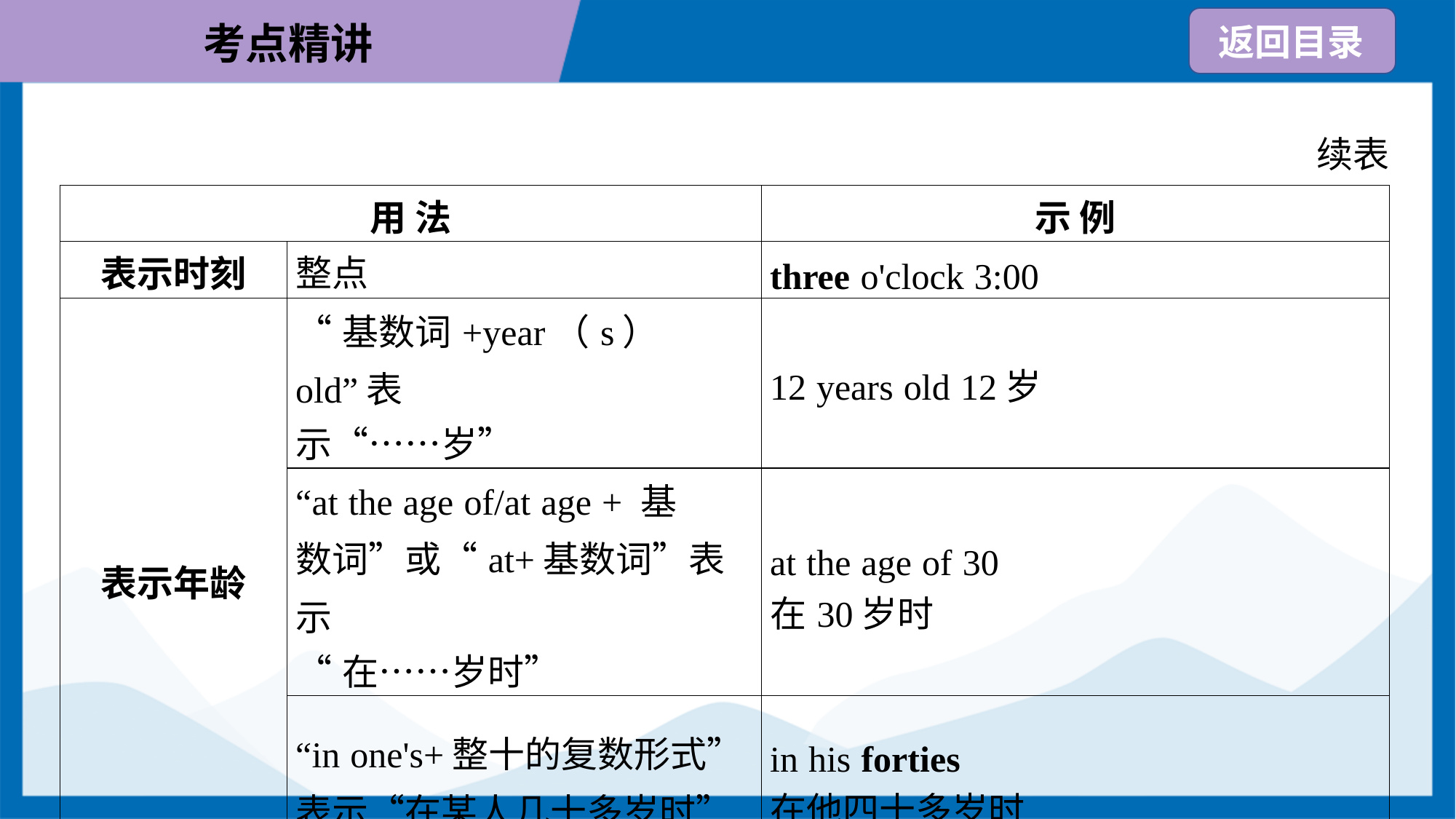

续表
| 用 法 |  | 示 例 |
| --- | --- | --- |
| 表示时刻 | 整点 | three o'clock 3:00 |
| 表示年龄 | “基数词+year（s） old”表 示“……岁” | 12 years old 12岁 |
|  | “at the age of/at age + 基 数词”或“at+基数词”表示 “在……岁时” | at the age of 30 在30岁时 |
|  | “in one's+整十的复数形式”表示“在某人几十多岁时” | in his forties 在他四十多岁时 |